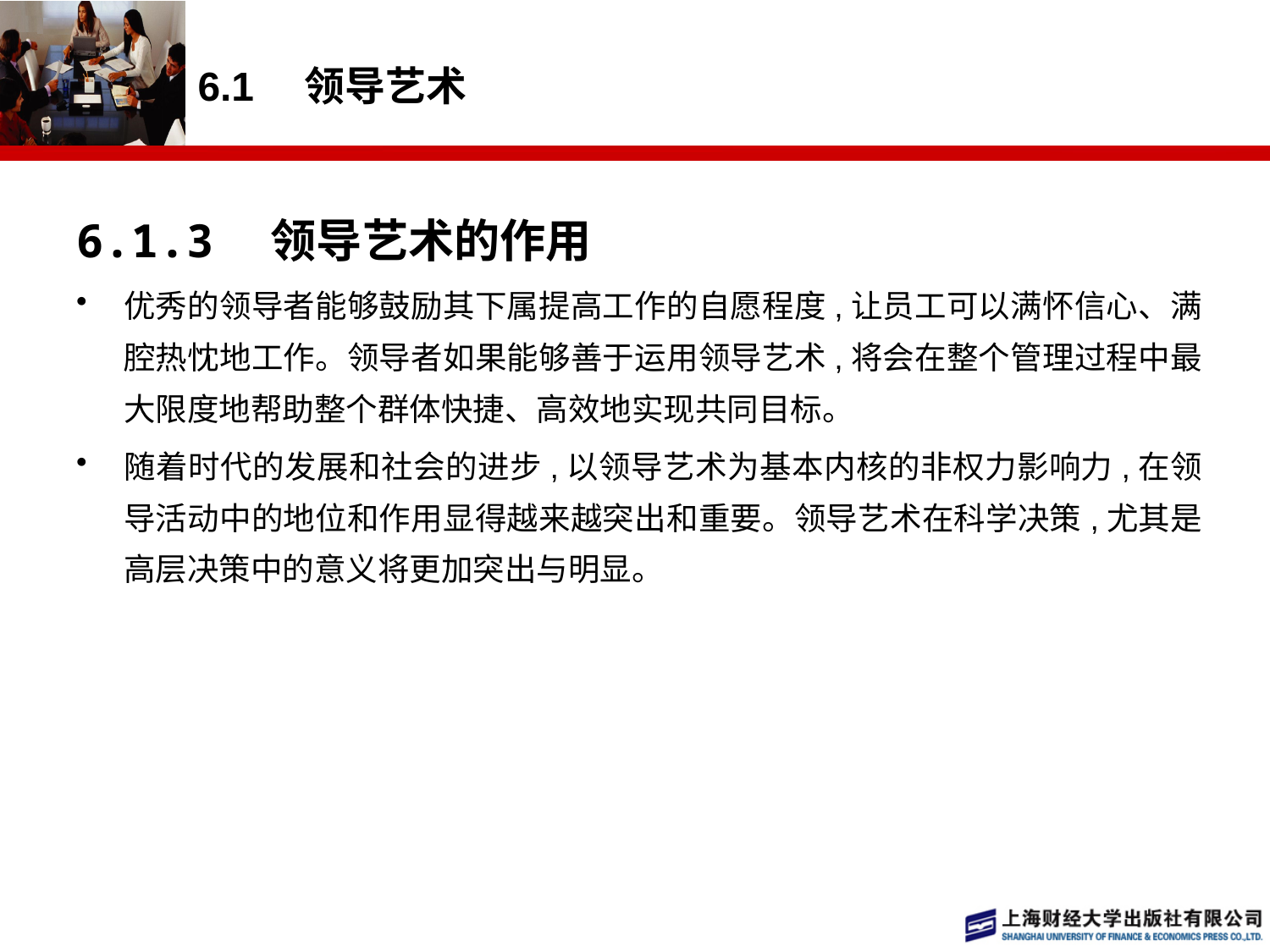

# 6.1　领导艺术
6.1.3　领导艺术的作用
优秀的领导者能够鼓励其下属提高工作的自愿程度,让员工可以满怀信心、满腔热忱地工作。领导者如果能够善于运用领导艺术,将会在整个管理过程中最大限度地帮助整个群体快捷、高效地实现共同目标。
随着时代的发展和社会的进步,以领导艺术为基本内核的非权力影响力,在领导活动中的地位和作用显得越来越突出和重要。领导艺术在科学决策,尤其是高层决策中的意义将更加突出与明显。